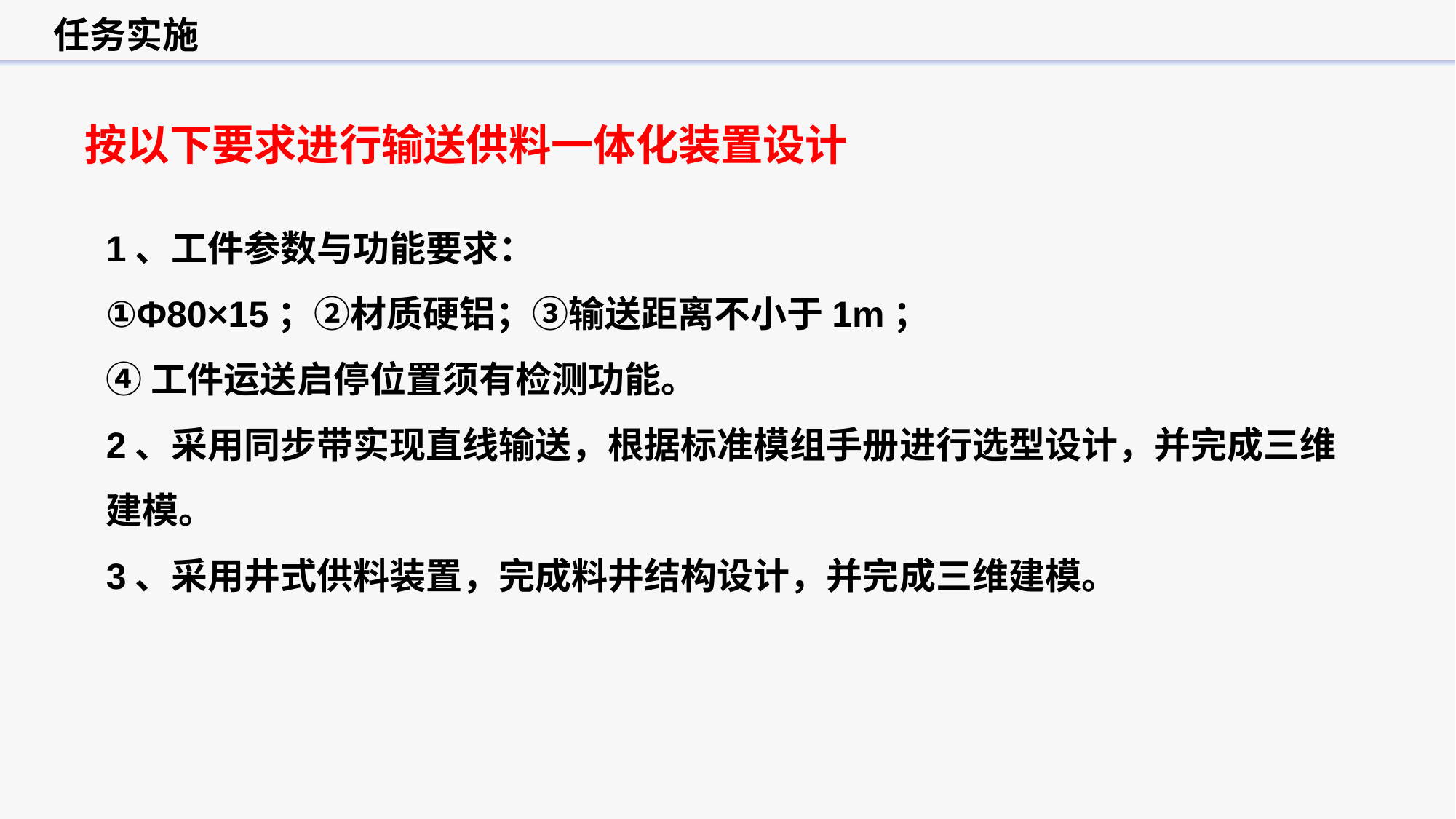

任务实施

按以下要求进行输送供料一体化装置设计
1、工件参数与功能要求：
①Φ80×15；②材质硬铝；③输送距离不小于1m；
④工件运送启停位置须有检测功能。
2、采用同步带实现直线输送，根据标准模组手册进行选型设计，并完成三维建模。
3、采用井式供料装置，完成料井结构设计，并完成三维建模。